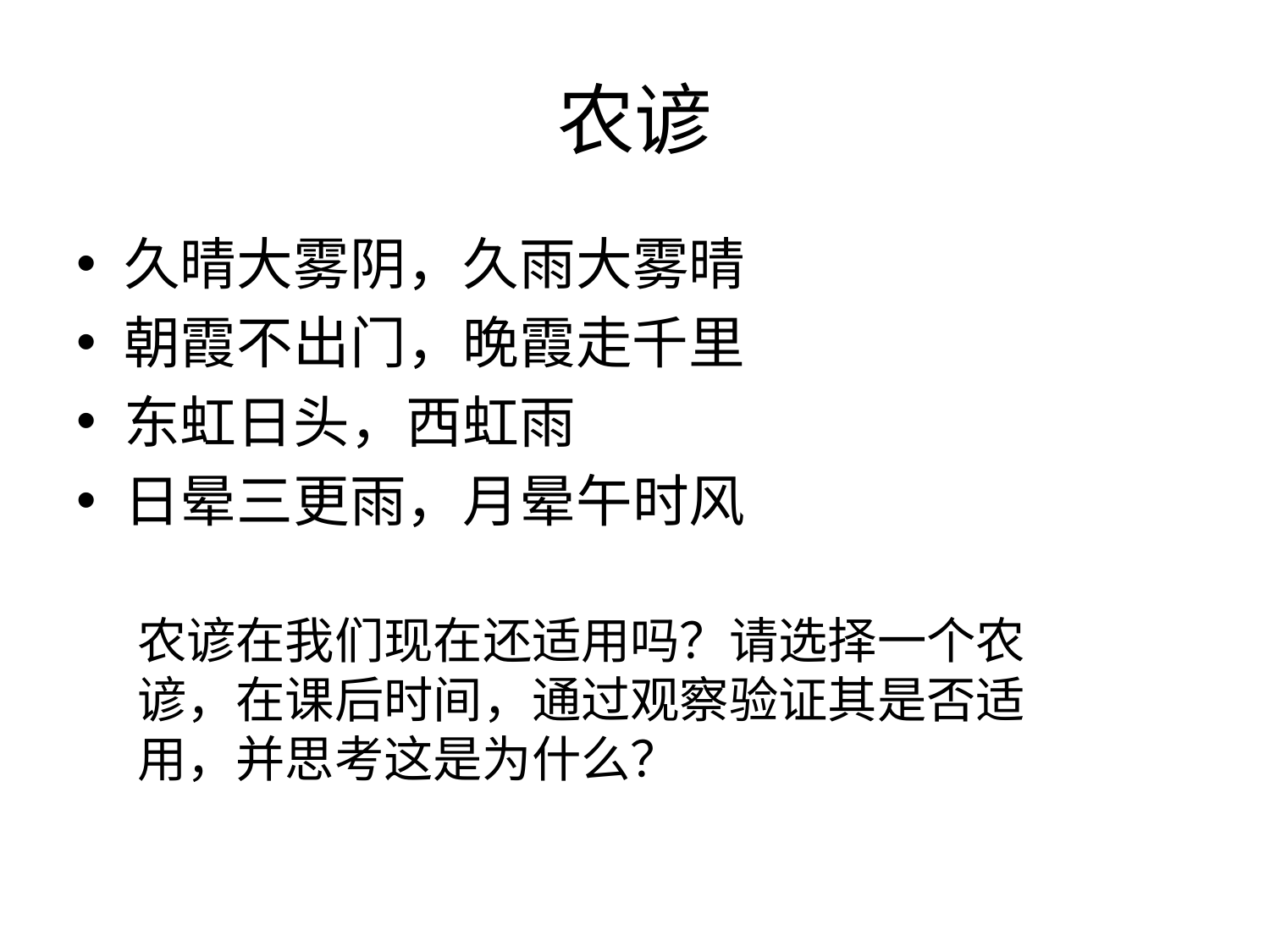

# 农谚
久晴大雾阴，久雨大雾晴
朝霞不出门，晚霞走千里
东虹日头，西虹雨
日晕三更雨，月晕午时风

农谚在我们现在还适用吗？请选择一个农谚，在课后时间，通过观察验证其是否适用，并思考这是为什么？